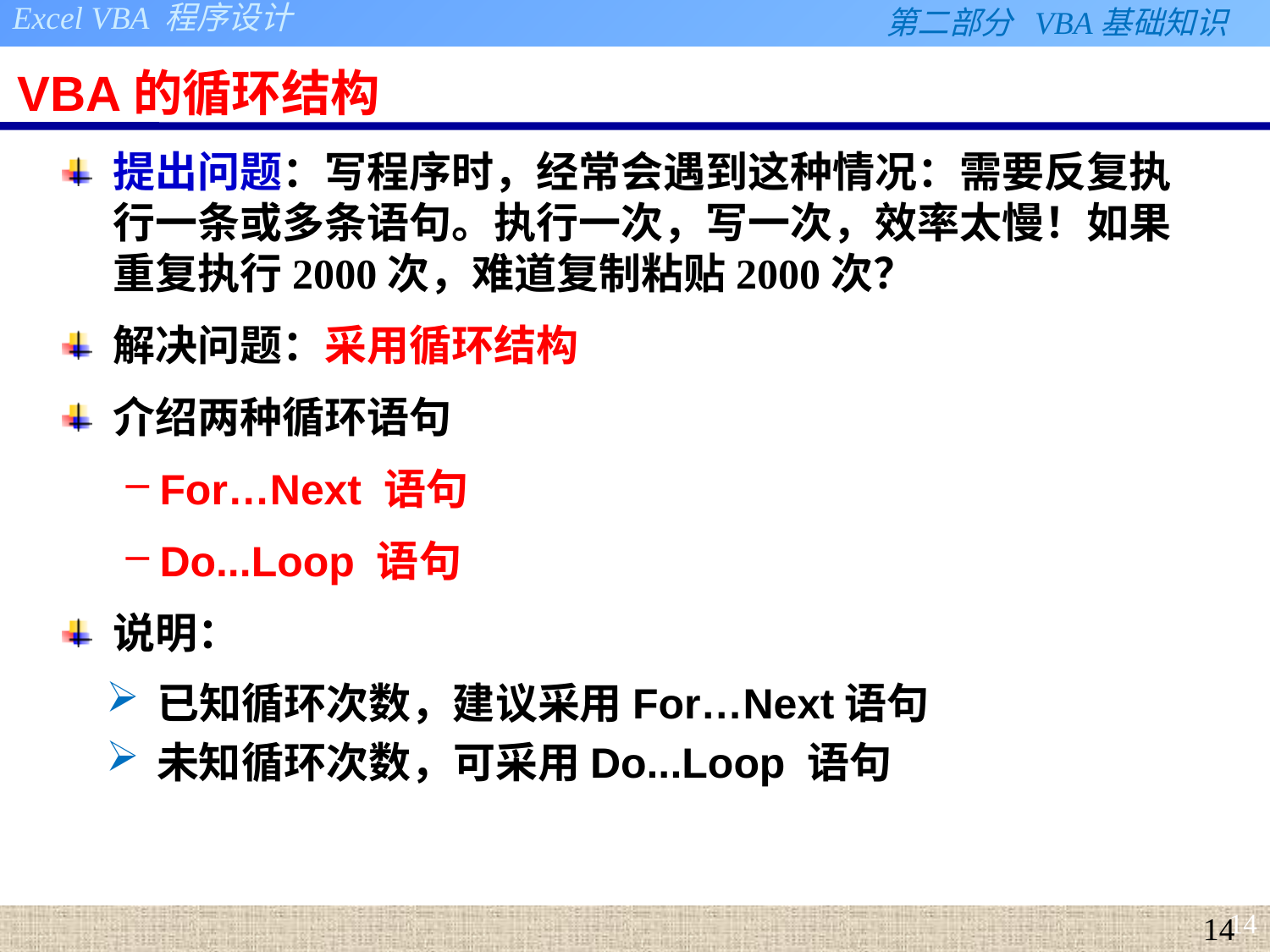

# VBA的循环结构
提出问题：写程序时，经常会遇到这种情况：需要反复执行一条或多条语句。执行一次，写一次，效率太慢！如果重复执行2000次，难道复制粘贴2000次？
解决问题：采用循环结构
介绍两种循环语句
For…Next 语句
Do...Loop 语句
说明：
已知循环次数，建议采用For…Next语句
未知循环次数，可采用Do...Loop 语句
14